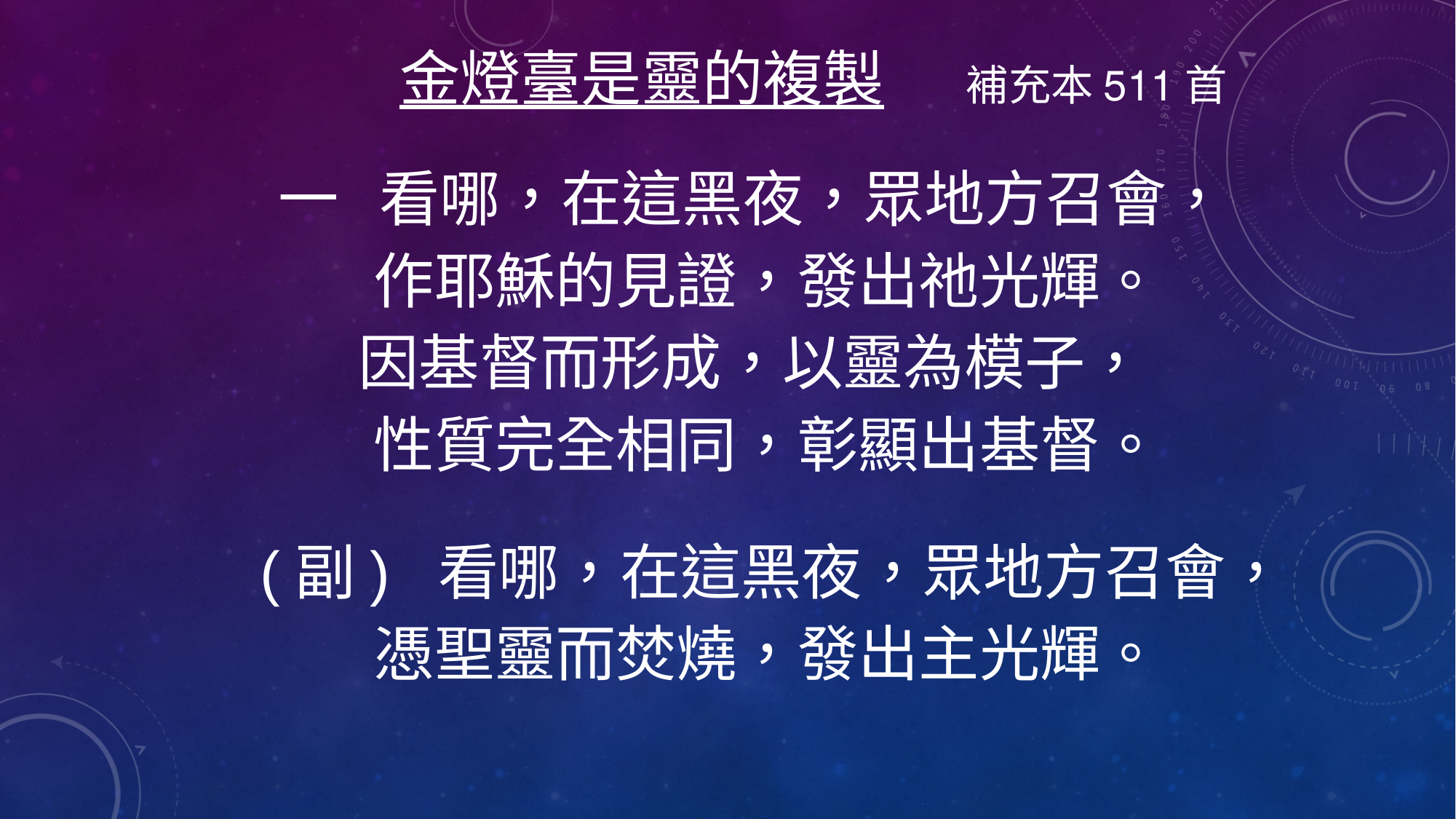

金燈臺是靈的複製      補充本511首
    一   看哪，在這黑夜，眾地方召會，
           作耶穌的見證，發出祂光輝。
           因基督而形成，以靈為模子，
           性質完全相同，彰顯出基督。

   (副)  看哪，在這黑夜，眾地方召會，
           憑聖靈而焚燒，發出主光輝。